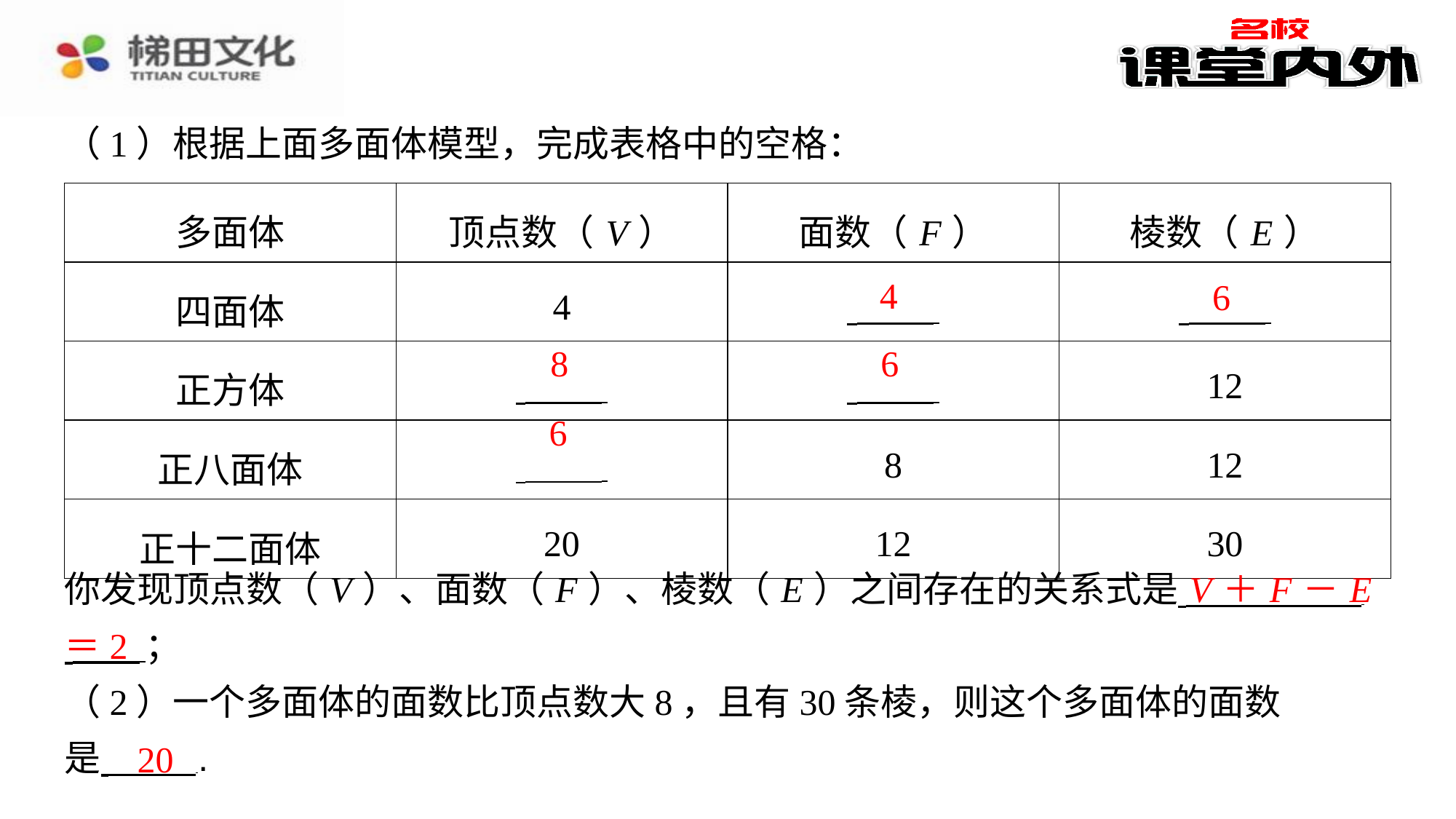

（1）根据上面多面体模型，完成表格中的空格：
| 多面体 | 顶点数（ V ） | 面数（ F ） | 棱数（ E ） |
| --- | --- | --- | --- |
| 四面体 | 4 | ⁠ | ⁠ |
| 正方体 | ⁠ | ⁠ | 12 |
| 正八面体 | ⁠ | 8 | 12 |
| 正十二面体 | 20 | 12 | 30 |
4
6
8
6
6
V ＋ F － E
你发现顶点数（ V ）、面数（ F ）、棱数（ E ）之间存在的关系式是                            ⁠
            ⁠；
（2）一个多面体的面数比顶点数大8，且有30条棱，则这个多面体的面数
是               ⁠.
＝2
20